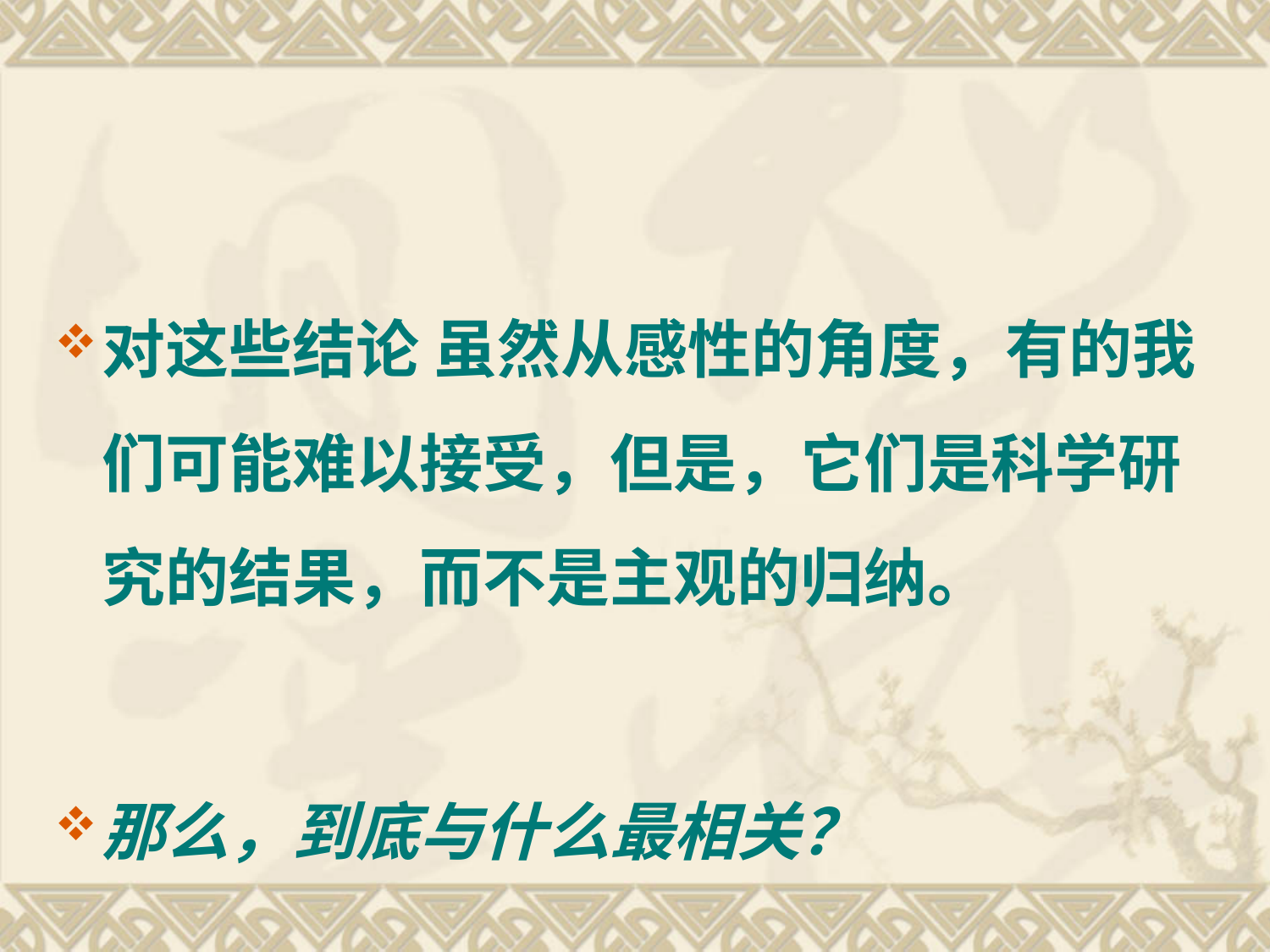

#
对这些结论 虽然从感性的角度，有的我们可能难以接受，但是，它们是科学研究的结果，而不是主观的归纳。

那么，到底与什么最相关？